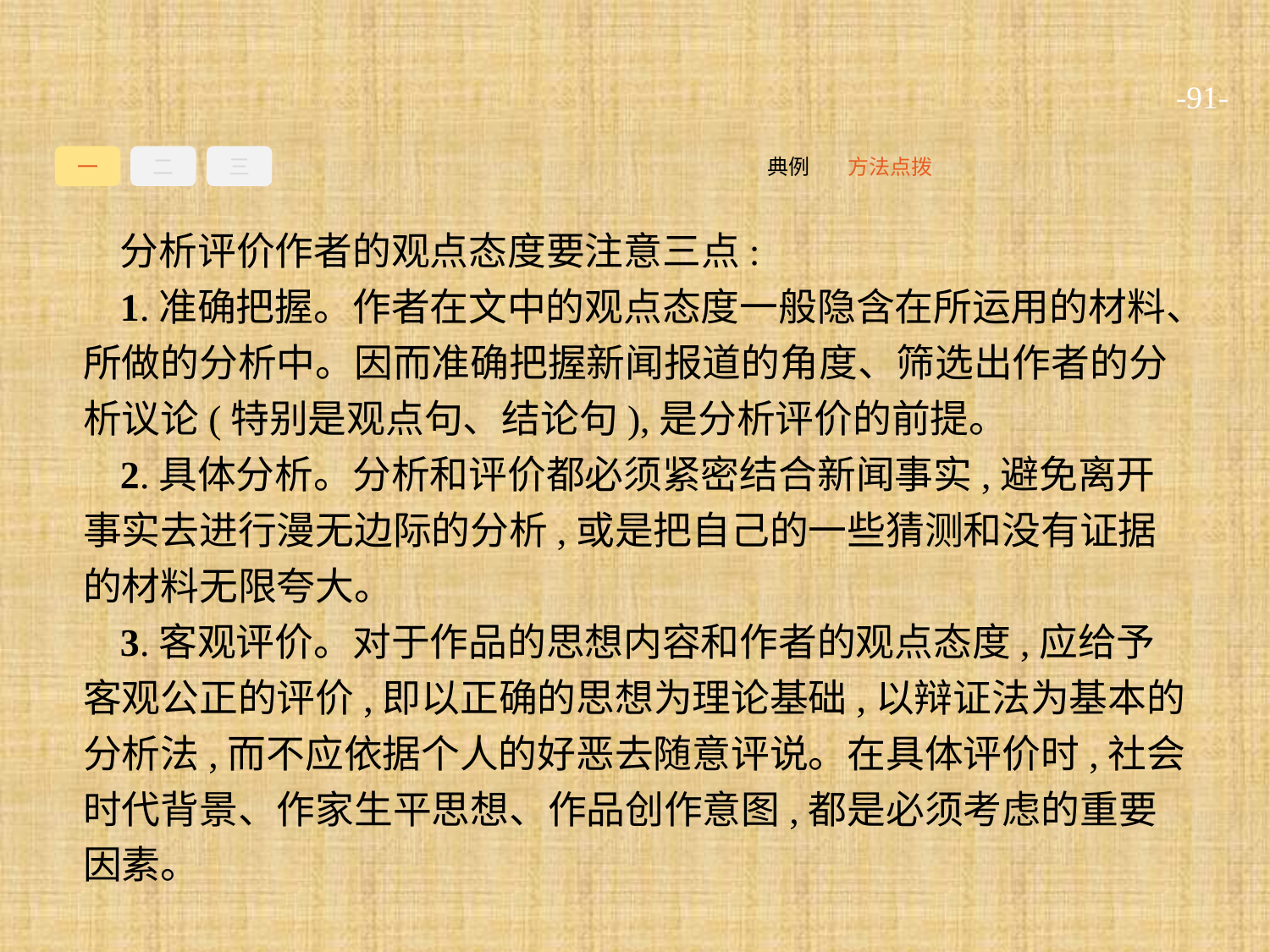

-91-
一
二
三
方法点拨
典例
分析评价作者的观点态度要注意三点:
1.准确把握。作者在文中的观点态度一般隐含在所运用的材料、所做的分析中。因而准确把握新闻报道的角度、筛选出作者的分析议论(特别是观点句、结论句),是分析评价的前提。
2.具体分析。分析和评价都必须紧密结合新闻事实,避免离开事实去进行漫无边际的分析,或是把自己的一些猜测和没有证据的材料无限夸大。
3.客观评价。对于作品的思想内容和作者的观点态度,应给予客观公正的评价,即以正确的思想为理论基础,以辩证法为基本的分析法,而不应依据个人的好恶去随意评说。在具体评价时,社会时代背景、作家生平思想、作品创作意图,都是必须考虑的重要因素。